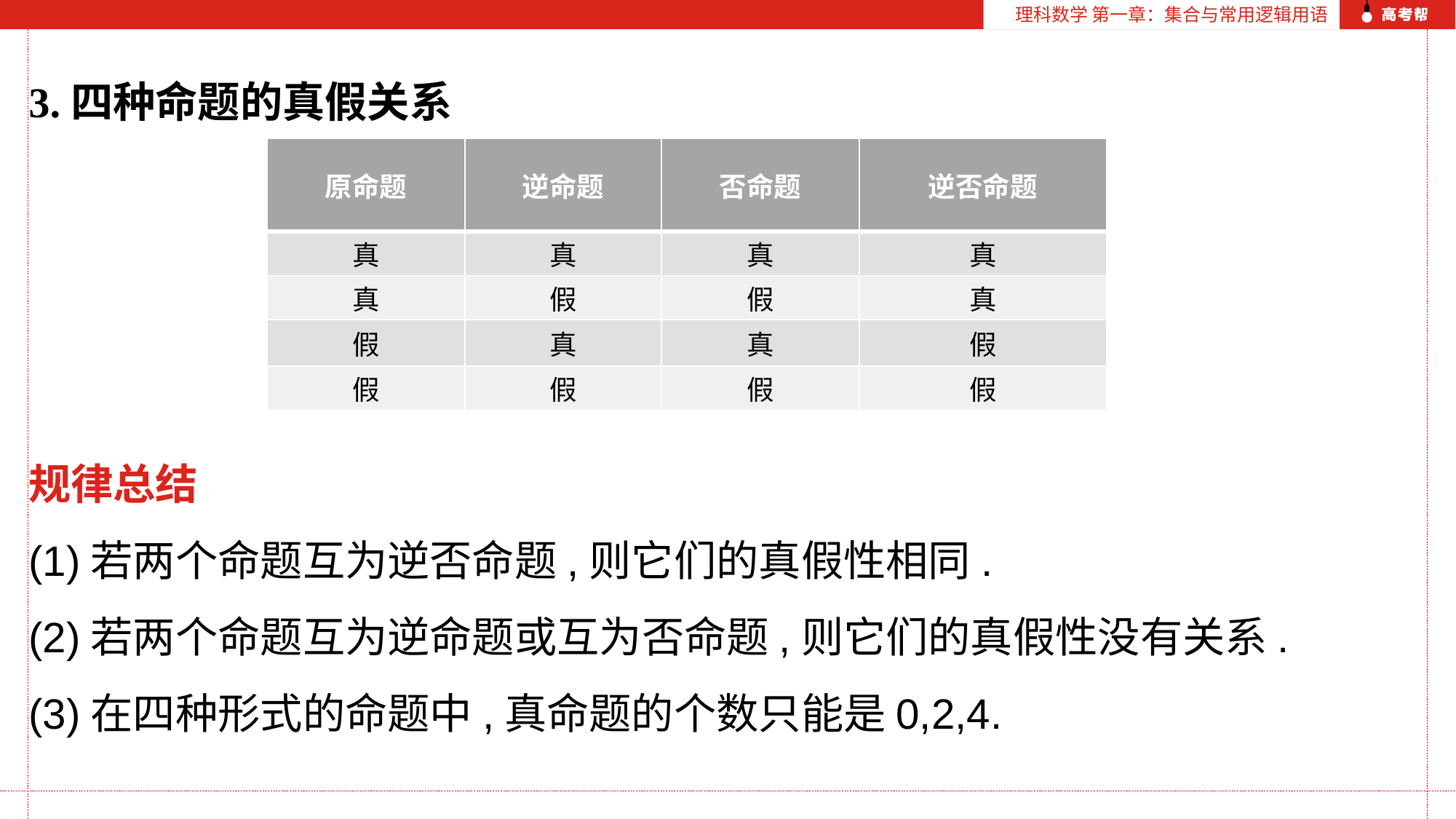

理科数学 第一章：集合与常用逻辑用语
3.四种命题的真假关系

规律总结
(1)若两个命题互为逆否命题,则它们的真假性相同.
(2)若两个命题互为逆命题或互为否命题,则它们的真假性没有关系.
(3)在四种形式的命题中,真命题的个数只能是0,2,4.
| 原命题 | 逆命题 | 否命题 | 逆否命题 |
| --- | --- | --- | --- |
| 真 | 真 | 真 | 真 |
| 真 | 假 | 假 | 真 |
| 假 | 真 | 真 | 假 |
| 假 | 假 | 假 | 假 |